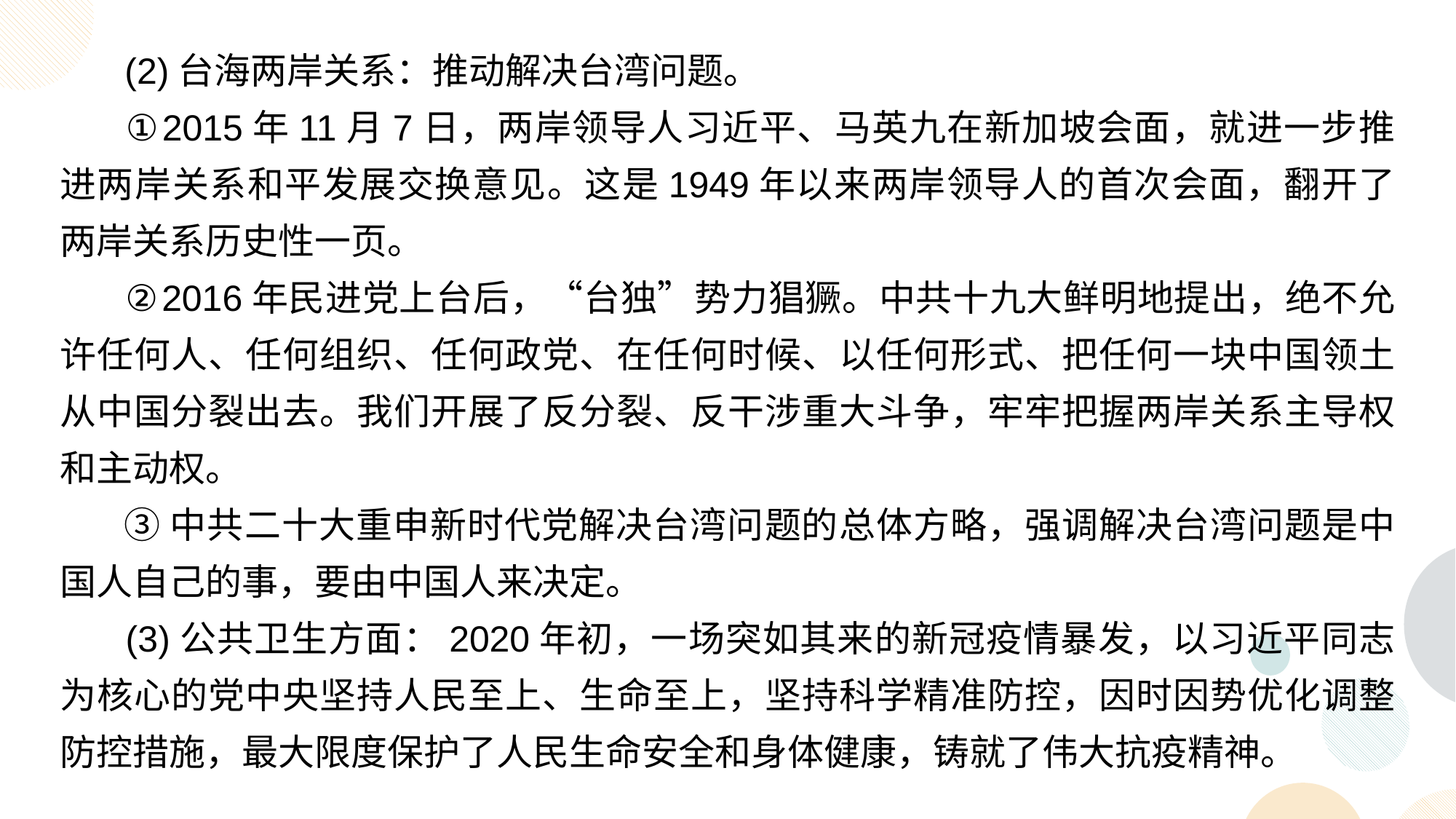

(2)台海两岸关系：推动解决台湾问题。
 ①2015年11月7日，两岸领导人习近平、马英九在新加坡会面，就进一步推进两岸关系和平发展交换意见。这是1949年以来两岸领导人的首次会面，翻开了两岸关系历史性一页。
 ②2016年民进党上台后，“台独”势力猖獗。中共十九大鲜明地提出，绝不允许任何人、任何组织、任何政党、在任何时候、以任何形式、把任何一块中国领土从中国分裂出去。我们开展了反分裂、反干涉重大斗争，牢牢把握两岸关系主导权和主动权。
 ③中共二十大重申新时代党解决台湾问题的总体方略，强调解决台湾问题是中国人自己的事，要由中国人来决定。
 (3)公共卫生方面：2020年初，一场突如其来的新冠疫情暴发，以习近平同志为核心的党中央坚持人民至上、生命至上，坚持科学精准防控，因时因势优化调整防控措施，最大限度保护了人民生命安全和身体健康，铸就了伟大抗疫精神。